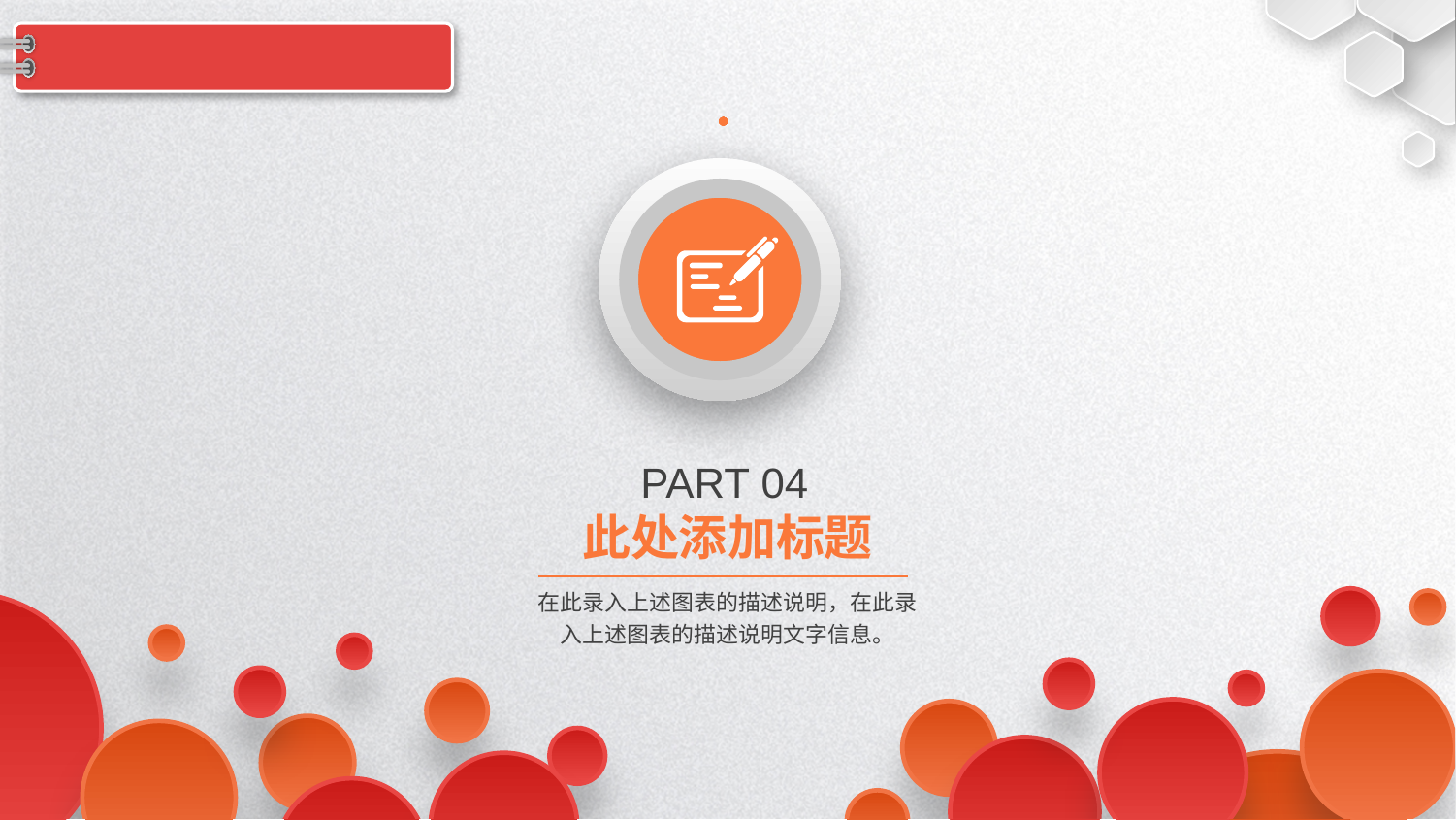

PART 04
此处添加标题
在此录入上述图表的描述说明，在此录入上述图表的描述说明文字信息。